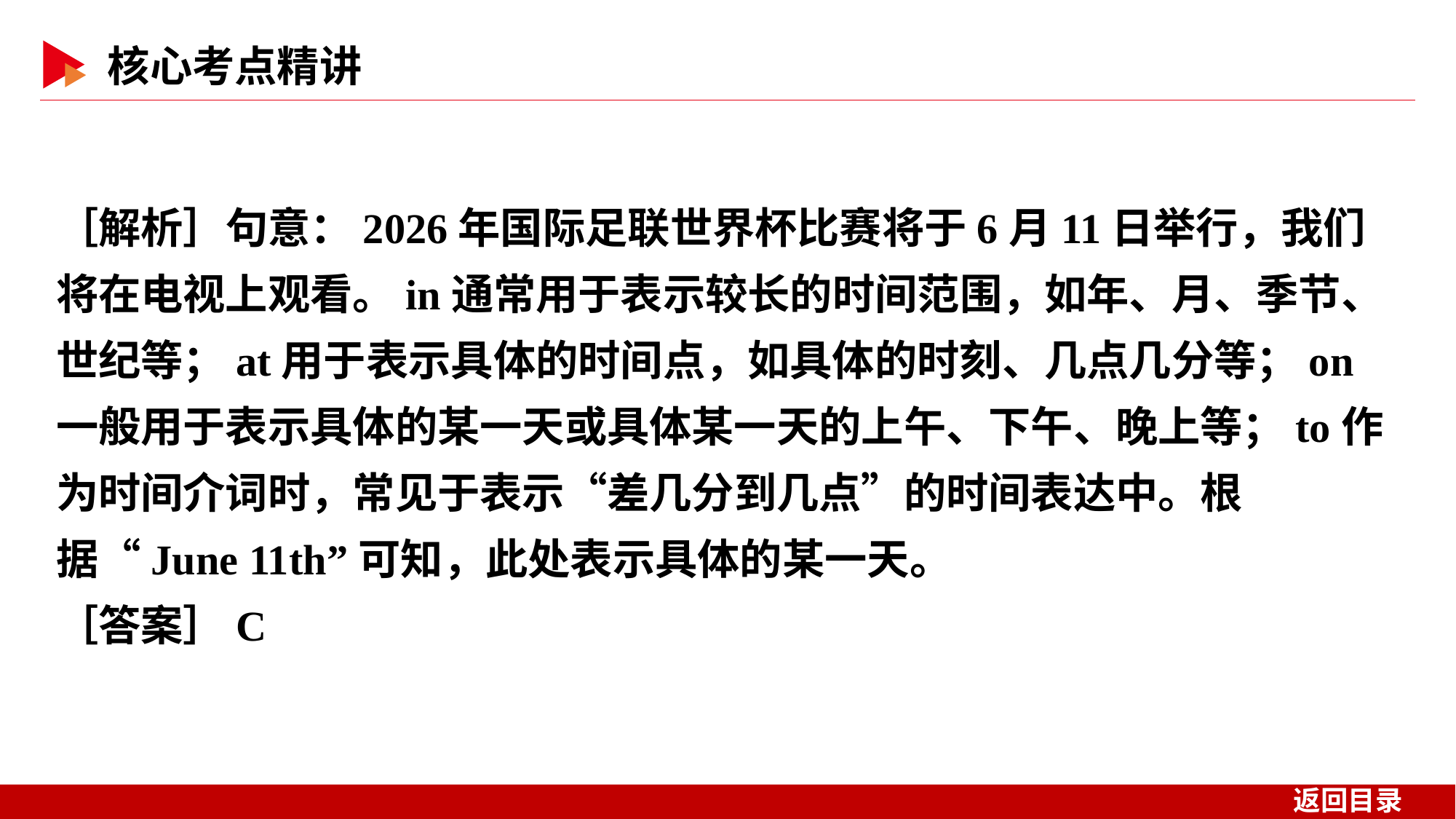

［解析］句意：2026年国际足联世界杯比赛将于6月11日举行，我们将在电视上观看。in通常用于表示较长的时间范围，如年、月、季节、世纪等；at用于表示具体的时间点，如具体的时刻、几点几分等；on一般用于表示具体的某一天或具体某一天的上午、下午、晚上等；to作为时间介词时，常见于表示“差几分到几点”的时间表达中。根据“June 11th”可知，此处表示具体的某一天。
［答案］C